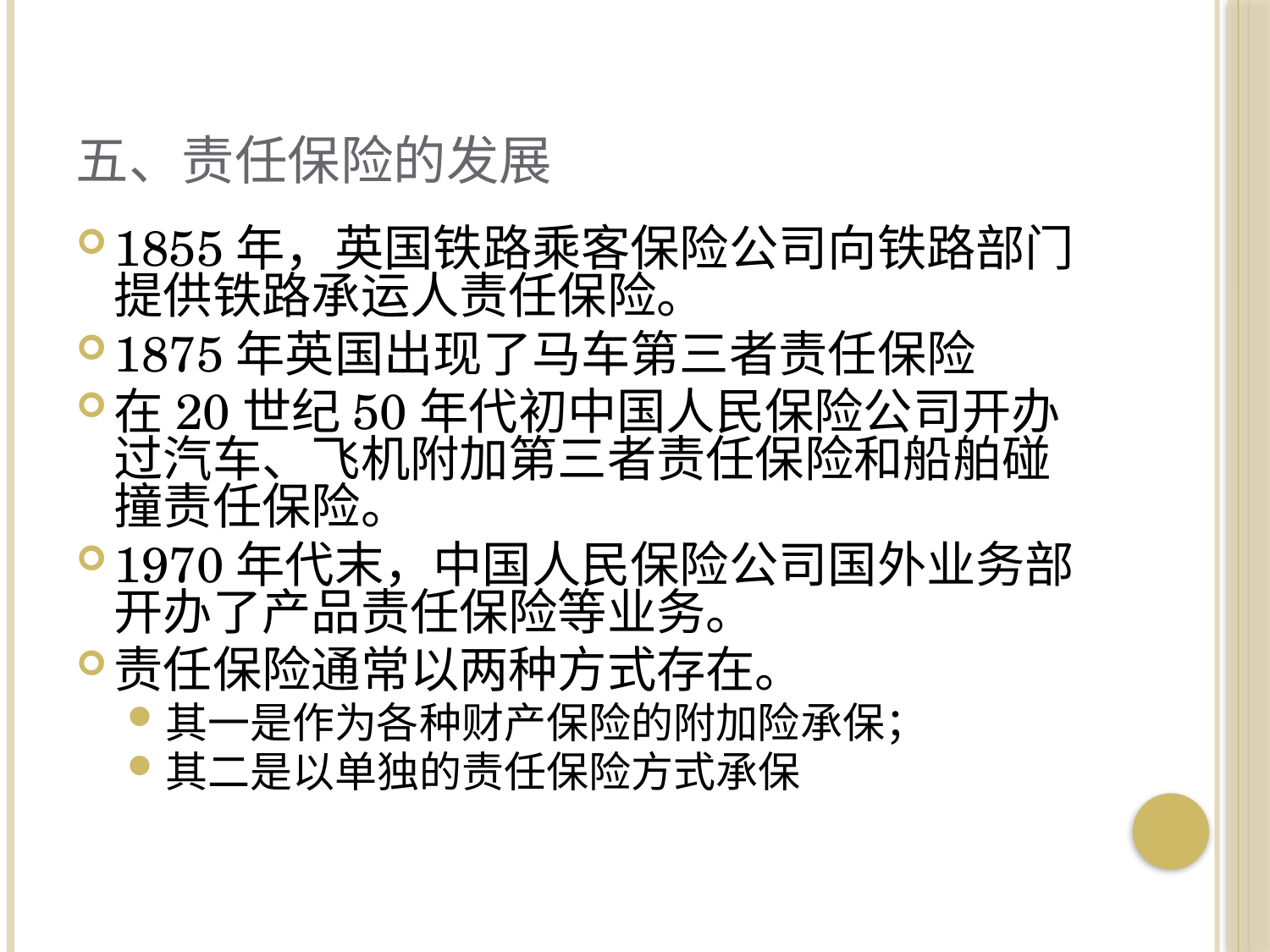

# 五、责任保险的发展
1855年，英国铁路乘客保险公司向铁路部门提供铁路承运人责任保险。
1875年英国出现了马车第三者责任保险
在20世纪50年代初中国人民保险公司开办过汽车、飞机附加第三者责任保险和船舶碰撞责任保险。
1970年代末，中国人民保险公司国外业务部开办了产品责任保险等业务。
责任保险通常以两种方式存在。
其一是作为各种财产保险的附加险承保；
其二是以单独的责任保险方式承保